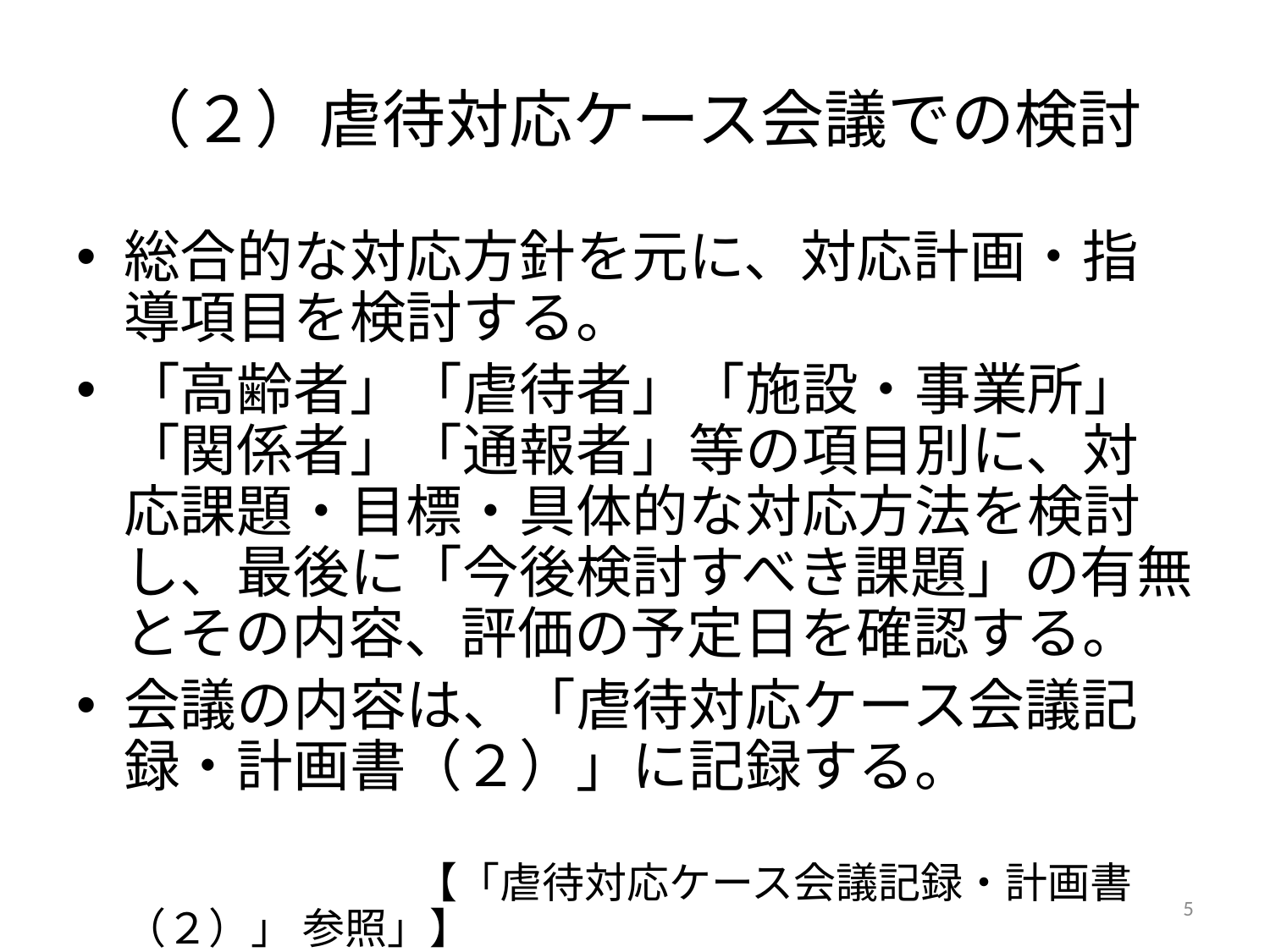

# （２）虐待対応ケース会議での検討
総合的な対応方針を元に、対応計画・指導項目を検討する。
「高齢者」「虐待者」「施設・事業所」「関係者」「通報者」等の項目別に、対応課題・目標・具体的な対応方法を検討し、最後に「今後検討すべき課題」の有無とその内容、評価の予定日を確認する。
会議の内容は、「虐待対応ケース会議記録・計画書（２）」に記録する。

　　　　　　　　【「虐待対応ケース会議記録・計画書（２）」 参照」】

5